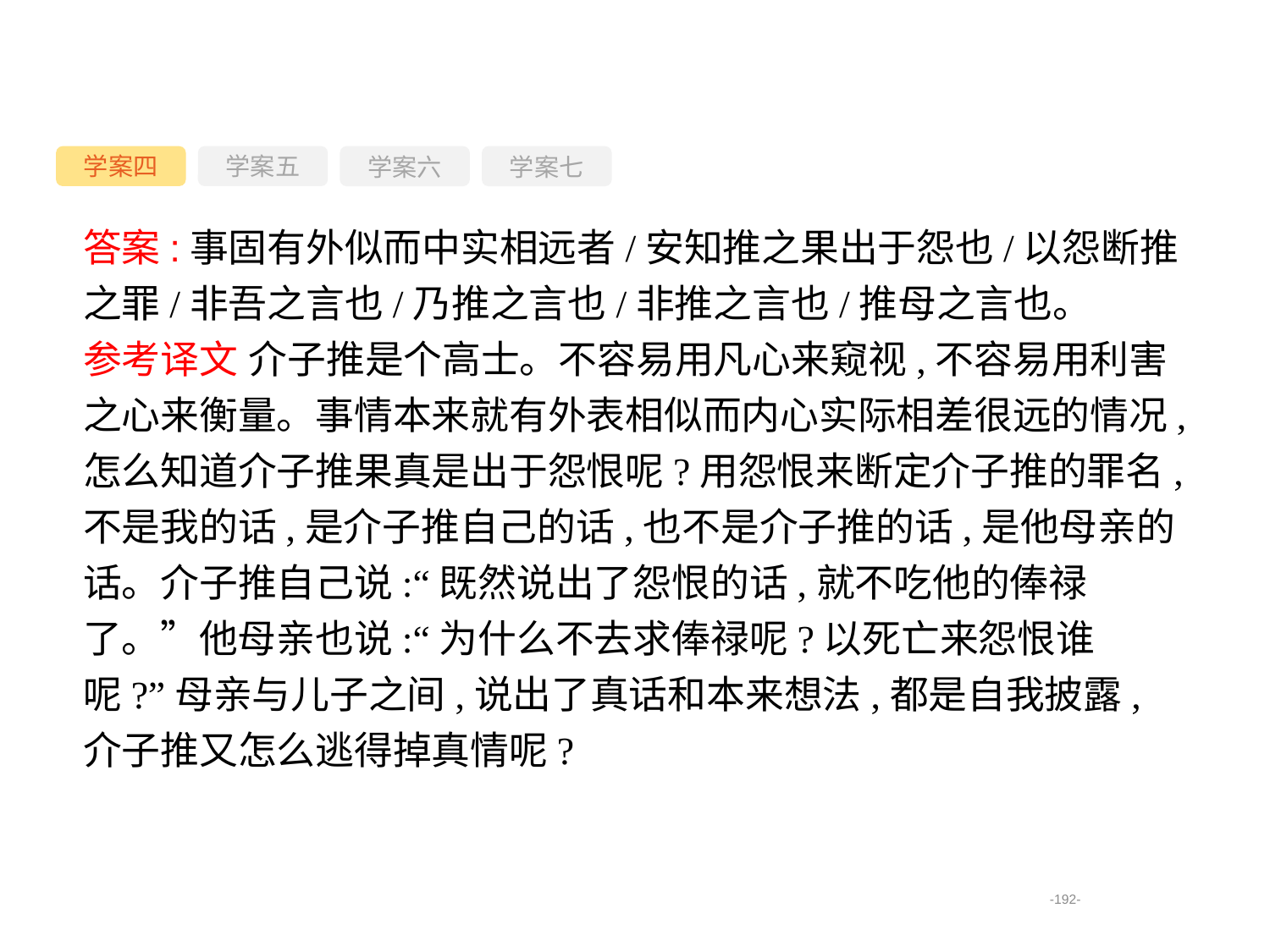

学案四
学案六
学案七
学案五
答案:事固有外似而中实相远者/安知推之果出于怨也/以怨断推之罪/非吾之言也/乃推之言也/非推之言也/推母之言也。
参考译文 介子推是个高士。不容易用凡心来窥视,不容易用利害之心来衡量。事情本来就有外表相似而内心实际相差很远的情况,怎么知道介子推果真是出于怨恨呢?用怨恨来断定介子推的罪名,不是我的话,是介子推自己的话,也不是介子推的话,是他母亲的话。介子推自己说:“既然说出了怨恨的话,就不吃他的俸禄了。”他母亲也说:“为什么不去求俸禄呢?以死亡来怨恨谁呢?”母亲与儿子之间,说出了真话和本来想法,都是自我披露,介子推又怎么逃得掉真情呢?
-192-